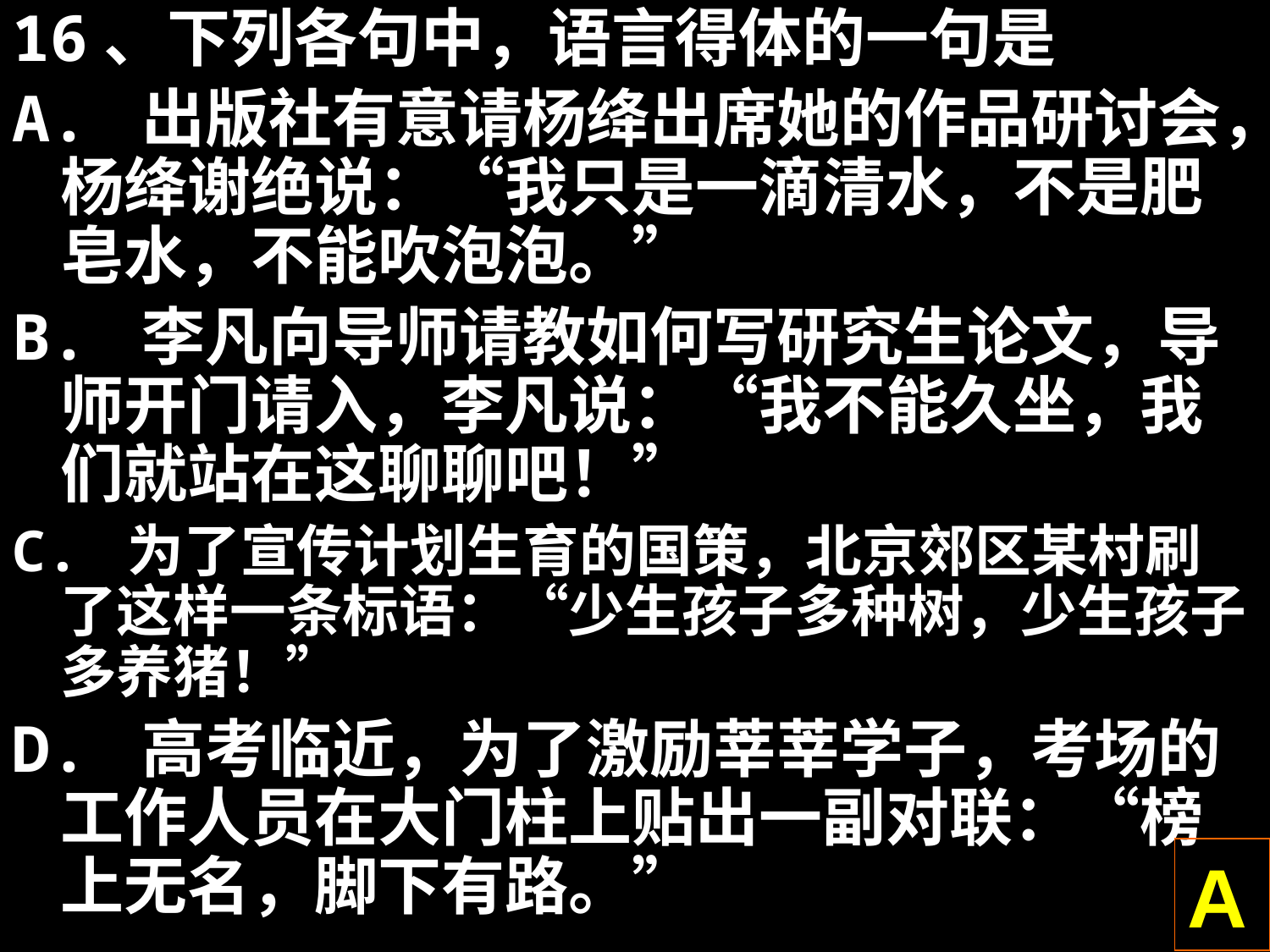

16、下列各句中，语言得体的一句是
A. 出版社有意请杨绛出席她的作品研讨会，杨绛谢绝说：“我只是一滴清水，不是肥皂水，不能吹泡泡。”
B. 李凡向导师请教如何写研究生论文，导师开门请入，李凡说：“我不能久坐，我们就站在这聊聊吧！”
C. 为了宣传计划生育的国策，北京郊区某村刷了这样一条标语：“少生孩子多种树，少生孩子多养猪！”
D. 高考临近，为了激励莘莘学子，考场的工作人员在大门柱上贴出一副对联：“榜上无名，脚下有路。”
A